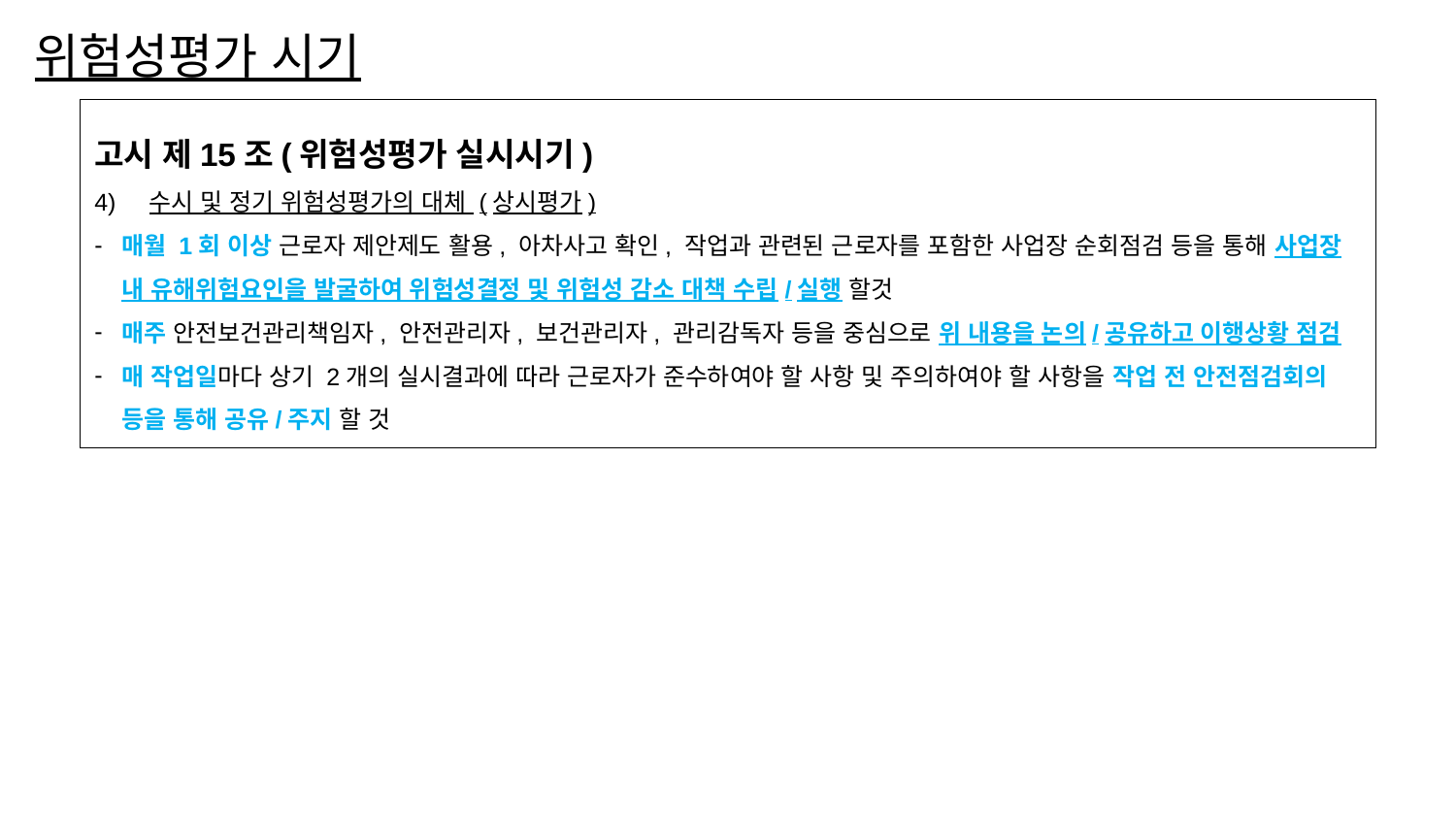

# 위험성평가 시기
고시 제15조(위험성평가 실시시기)
수시 및 정기 위험성평가의 대체 (상시평가)
매월 1회 이상 근로자 제안제도 활용, 아차사고 확인, 작업과 관련된 근로자를 포함한 사업장 순회점검 등을 통해 사업장 내 유해위험요인을 발굴하여 위험성결정 및 위험성 감소 대책 수립/실행 할것
매주 안전보건관리책임자, 안전관리자, 보건관리자, 관리감독자 등을 중심으로 위 내용을 논의/공유하고 이행상황 점검
매 작업일마다 상기 2개의 실시결과에 따라 근로자가 준수하여야 할 사항 및 주의하여야 할 사항을 작업 전 안전점검회의 등을 통해 공유/주지 할 것